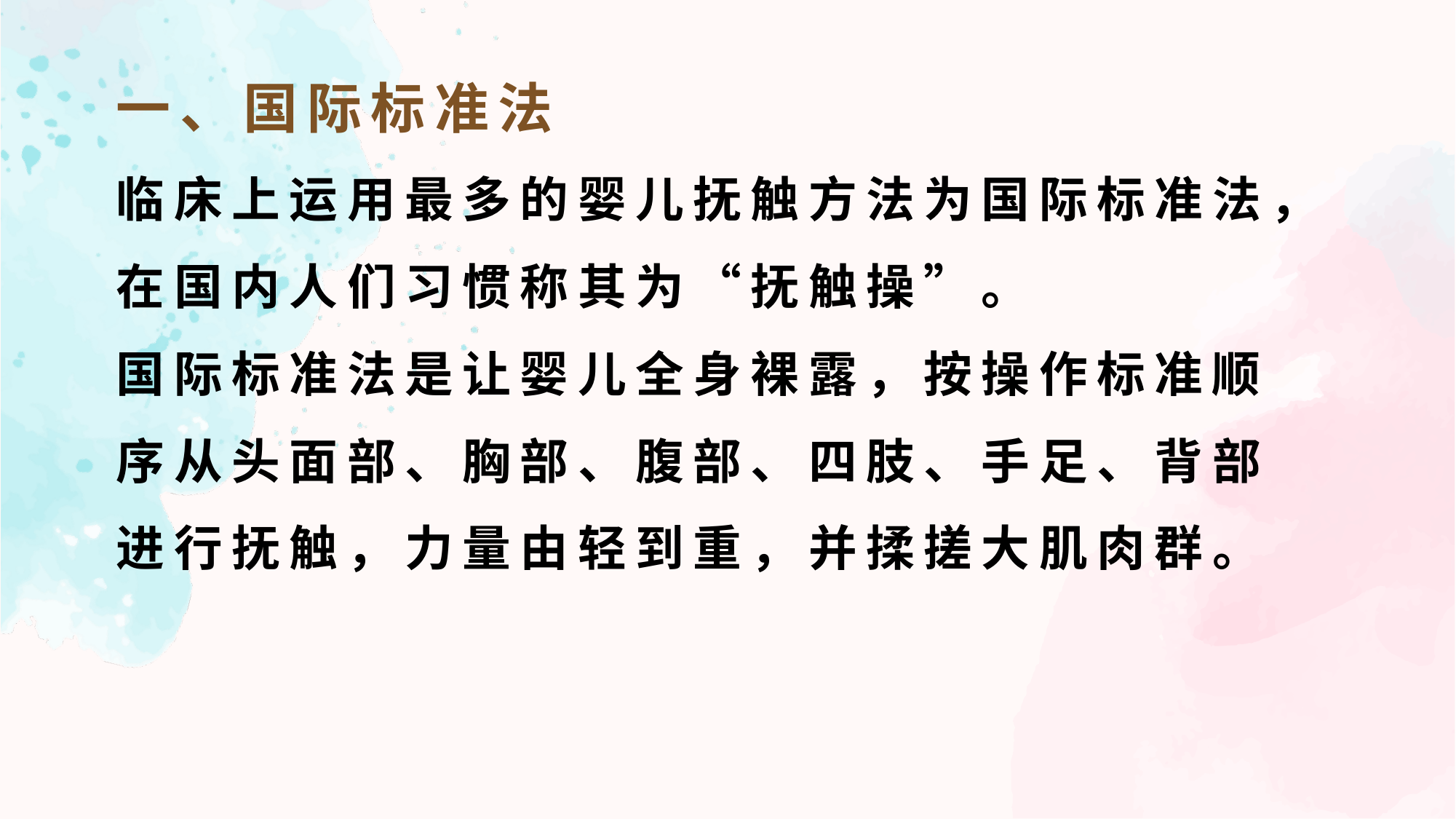

一、国际标准法
临床上运用最多的婴儿抚触方法为国际标准法，在国内人们习惯称其为“抚触操”。
国际标准法是让婴儿全身裸露，按操作标准顺序从头面部、胸部、腹部、四肢、手足、背部进行抚触，力量由轻到重，并揉搓大肌肉群。